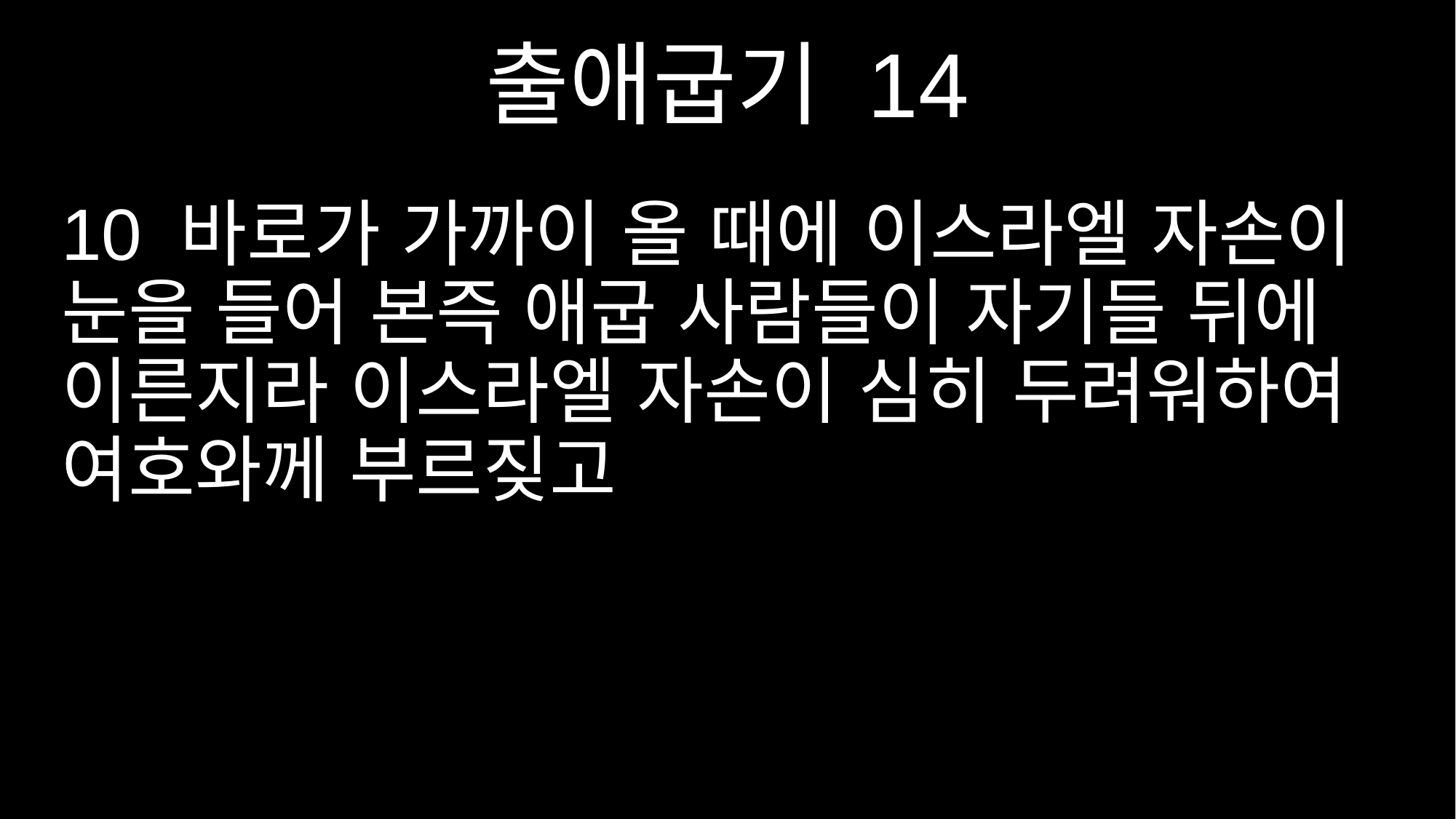

출애굽기 14
10 바로가 가까이 올 때에 이스라엘 자손이 눈을 들어 본즉 애굽 사람들이 자기들 뒤에 이른지라 이스라엘 자손이 심히 두려워하여 여호와께 부르짖고